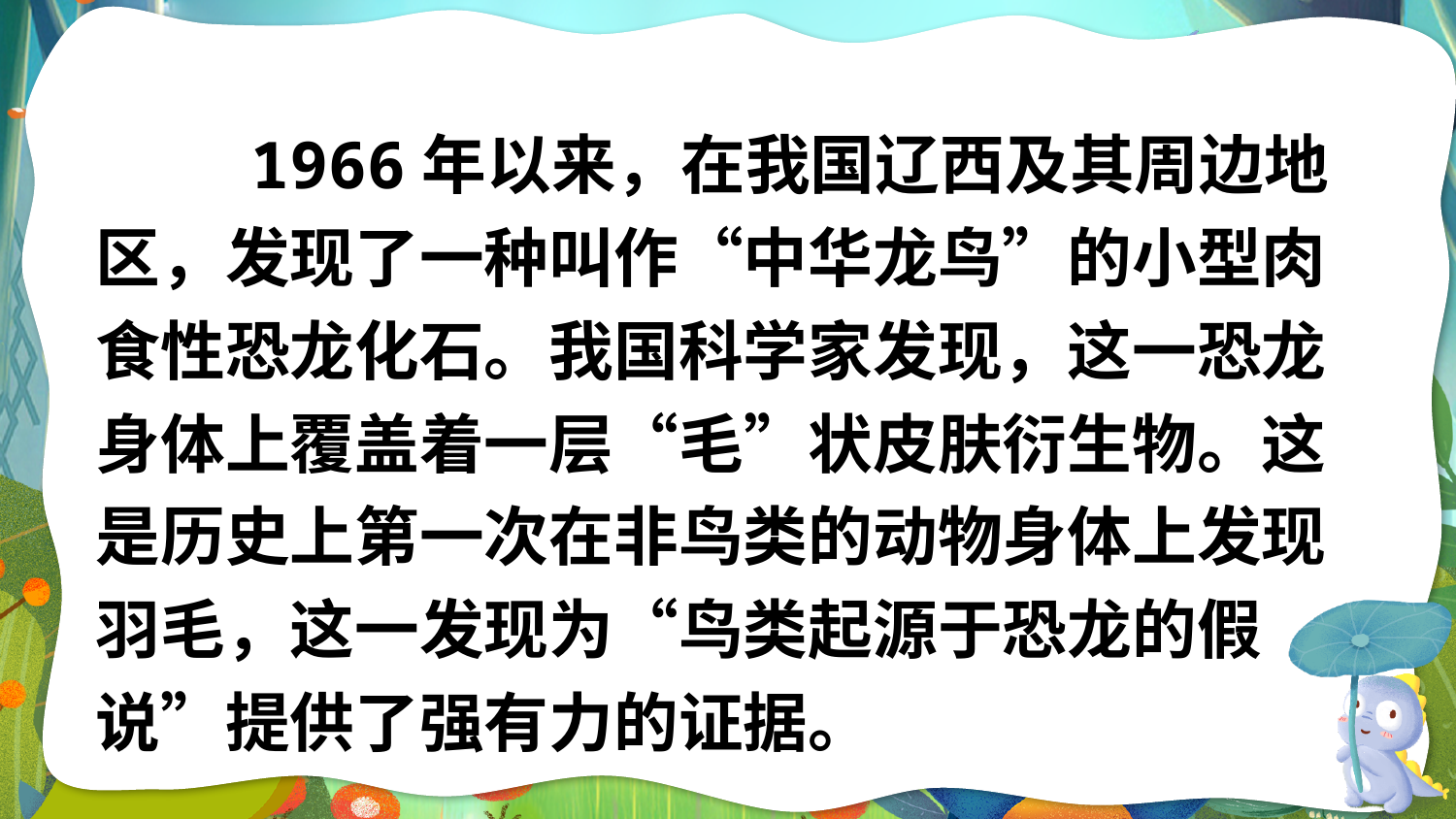

1966年以来，在我国辽西及其周边地区，发现了一种叫作“中华龙鸟”的小型肉食性恐龙化石。我国科学家发现，这一恐龙身体上覆盖着一层“毛”状皮肤衍生物。这是历史上第一次在非鸟类的动物身体上发现羽毛，这一发现为“鸟类起源于恐龙的假说”提供了强有力的证据。